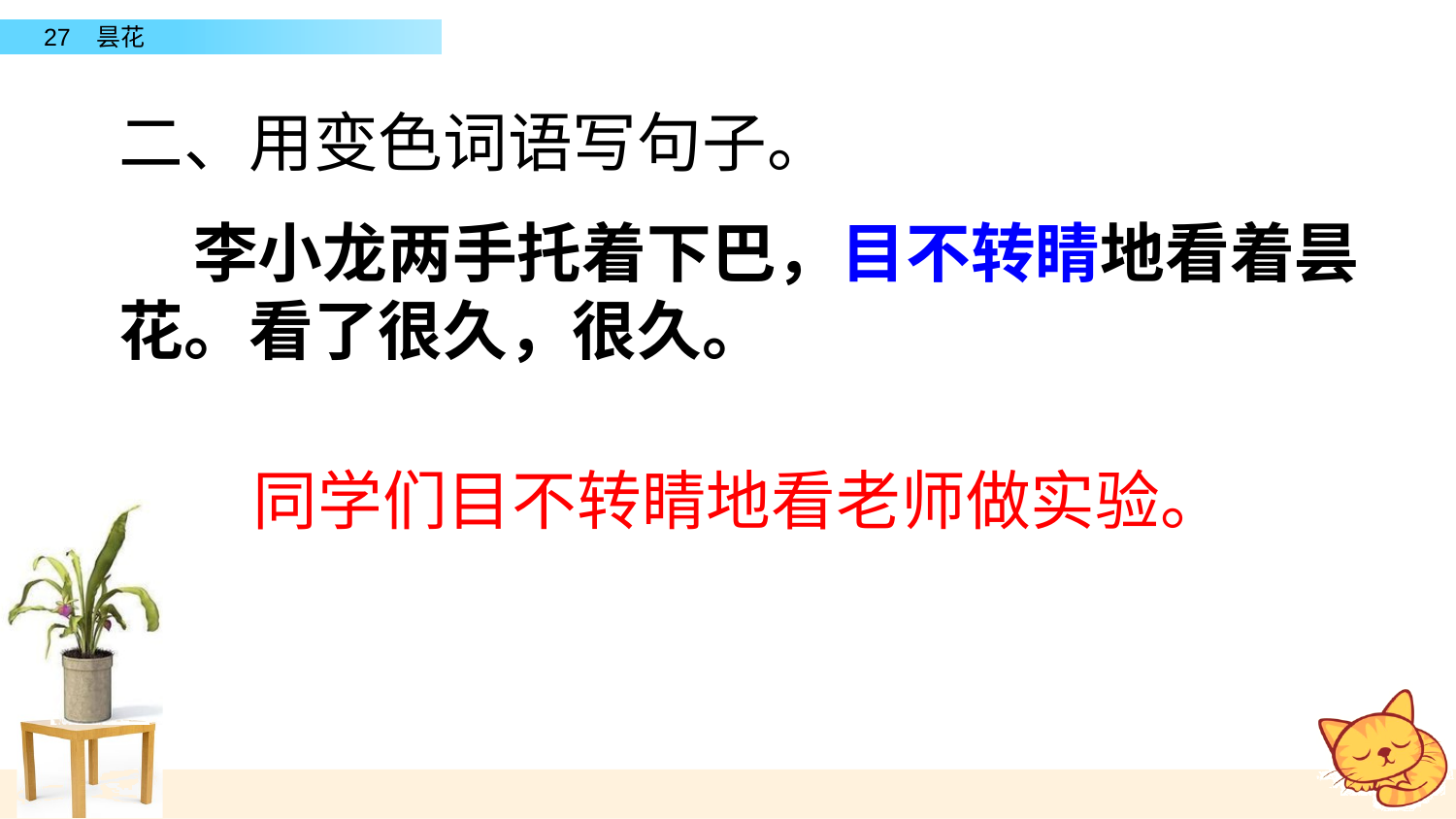

二、用变色词语写句子。

    李小龙两手托着下巴，目不转睛地看着昙花。看了很久，很久。
同学们目不转睛地看老师做实验。